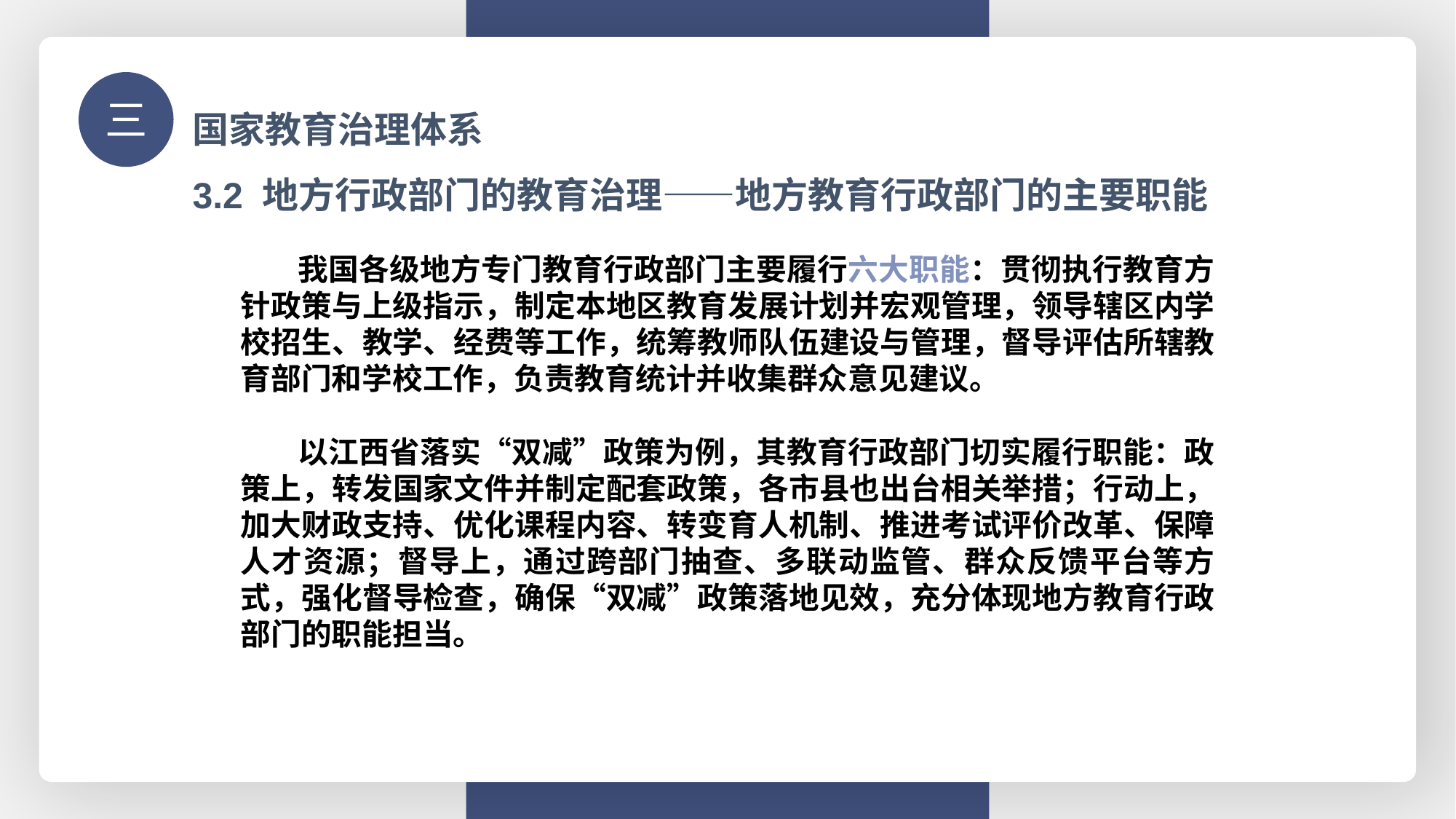

国家教育治理体系
三
3.2 地方行政部门的教育治理——地方教育行政部门的主要职能
       我国各级地方专门教育行政部门主要履行六大职能：贯彻执行教育方针政策与上级指示，制定本地区教育发展计划并宏观管理，领导辖区内学校招生、教学、经费等工作，统筹教师队伍建设与管理，督导评估所辖教育部门和学校工作，负责教育统计并收集群众意见建议。

       以江西省落实“双减”政策为例，其教育行政部门切实履行职能：政策上，转发国家文件并制定配套政策，各市县也出台相关举措；行动上，加大财政支持、优化课程内容、转变育人机制、推进考试评价改革、保障人才资源；督导上，通过跨部门抽查、多联动监管、群众反馈平台等方式，强化督导检查，确保“双减”政策落地见效，充分体现地方教育行政部门的职能担当。